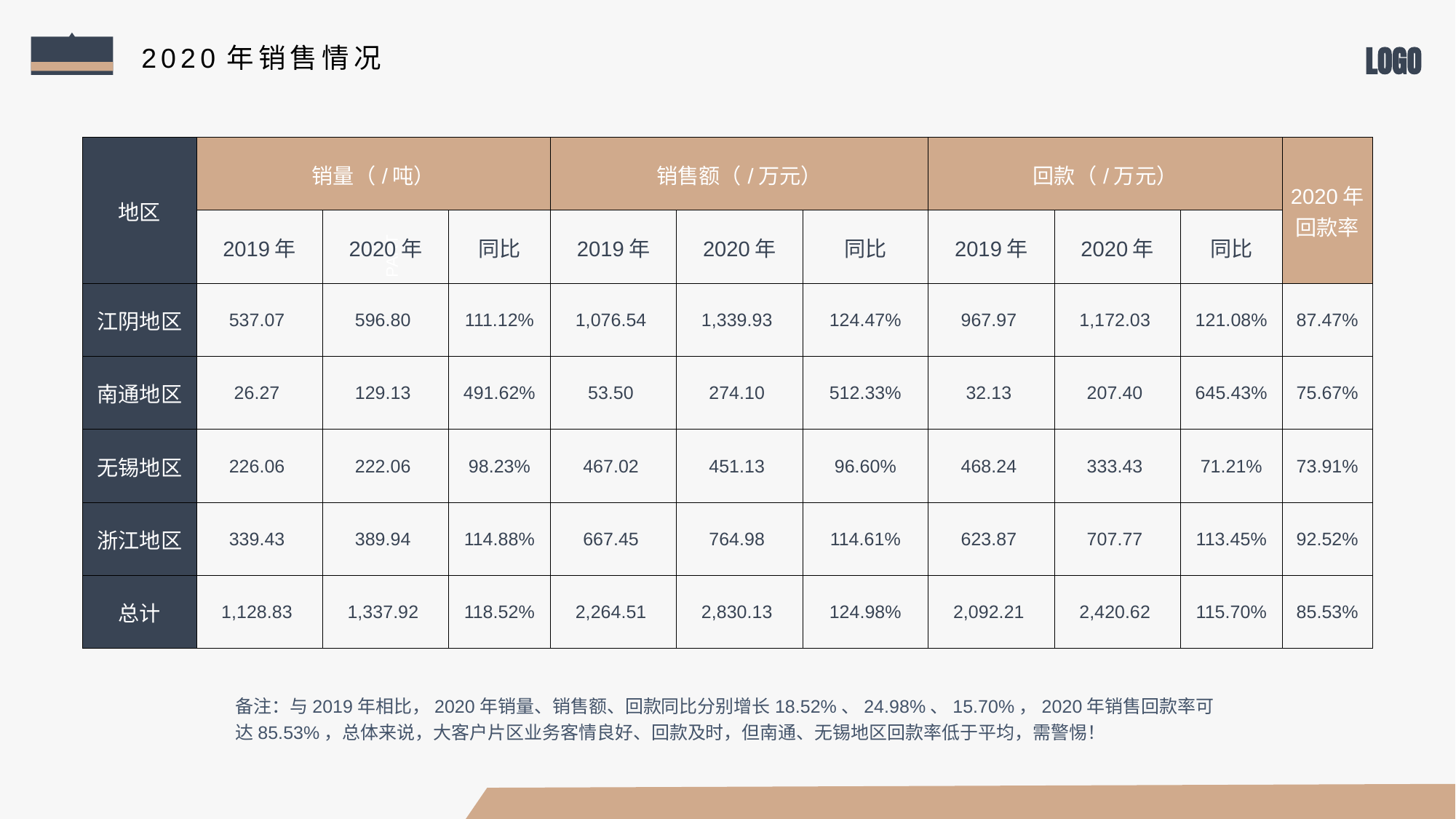

2020年销售情况
| 地区 | 销量（/吨） |  |  | 销售额（/万元） |  |  | 回款（/万元） |  |  | 2020年 回款率 |
| --- | --- | --- | --- | --- | --- | --- | --- | --- | --- | --- |
|  | 2019年 | 2020年 | 同比 | 2019年 | 2020年 | 同比 | 2019年 | 2020年 | 同比 |  |
| 江阴地区 | 537.07 | 596.80 | 111.12% | 1,076.54 | 1,339.93 | 124.47% | 967.97 | 1,172.03 | 121.08% | 87.47% |
| 南通地区 | 26.27 | 129.13 | 491.62% | 53.50 | 274.10 | 512.33% | 32.13 | 207.40 | 645.43% | 75.67% |
| 无锡地区 | 226.06 | 222.06 | 98.23% | 467.02 | 451.13 | 96.60% | 468.24 | 333.43 | 71.21% | 73.91% |
| 浙江地区 | 339.43 | 389.94 | 114.88% | 667.45 | 764.98 | 114.61% | 623.87 | 707.77 | 113.45% | 92.52% |
| 总计 | 1,128.83 | 1,337.92 | 118.52% | 2,264.51 | 2,830.13 | 124.98% | 2,092.21 | 2,420.62 | 115.70% | 85.53% |
PART
备注：与2019年相比，2020年销量、销售额、回款同比分别增长18.52%、24.98%、15.70%，2020年销售回款率可达85.53%，总体来说，大客户片区业务客情良好、回款及时，但南通、无锡地区回款率低于平均，需警惕！